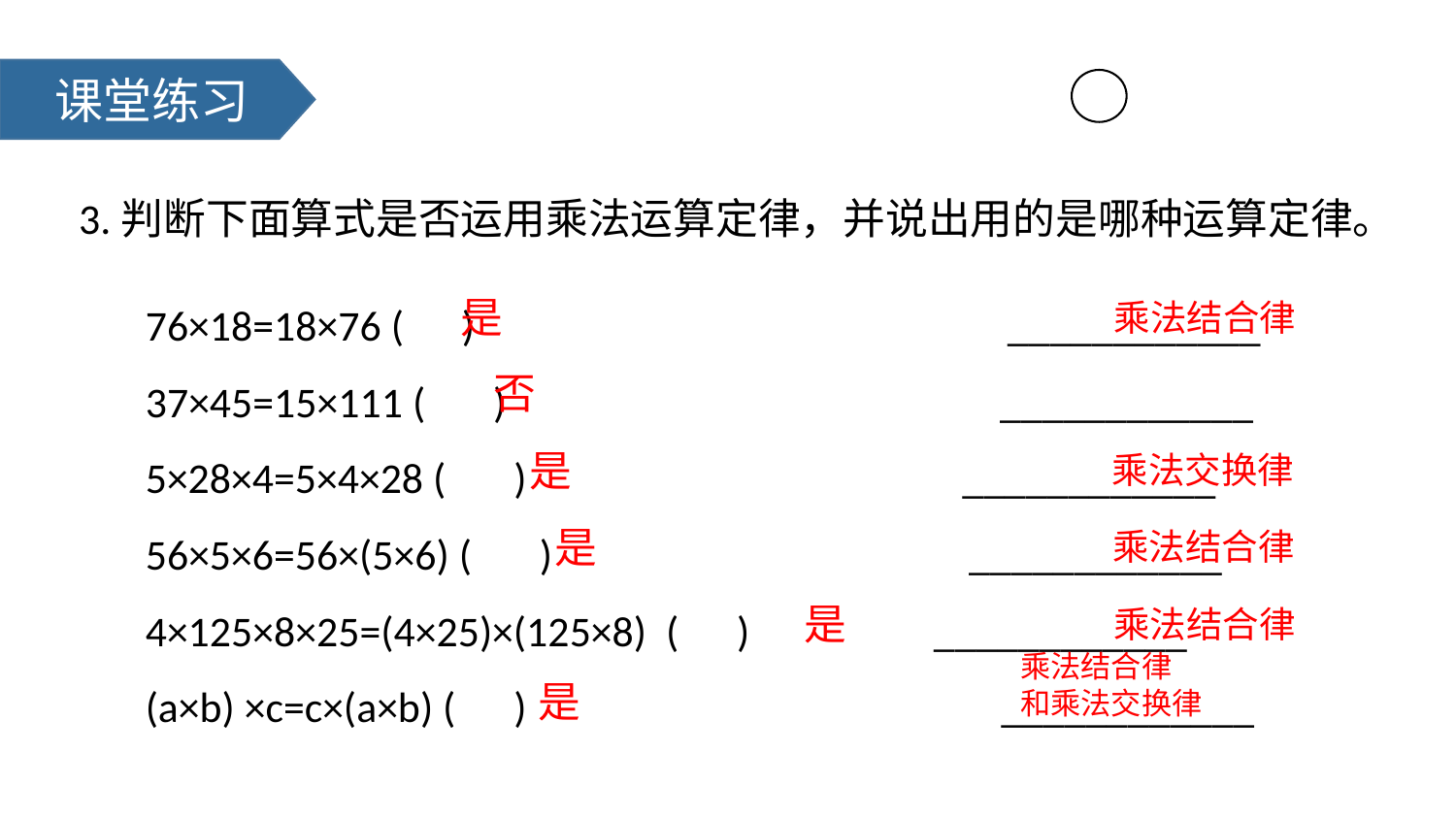

课堂练习

3.判断下面算式是否运用乘法运算定律，并说出用的是哪种运算定律。
76×18=18×76 (      )                                                       ____________
37×45=15×111 (       )                                                   ____________
5×28×4=5×4×28 (       )                                             ____________
56×5×6=56×(5×6) (       )                                           ____________
4×125×8×25=(4×25)×(125×8)  (      )                   ____________
(a×b) ×c=c×(a×b) (      )                                                 ____________
是
乘法结合律
否
是
乘法交换律
是
乘法结合律
是
乘法结合律
乘法结合律
和乘法交换律
是